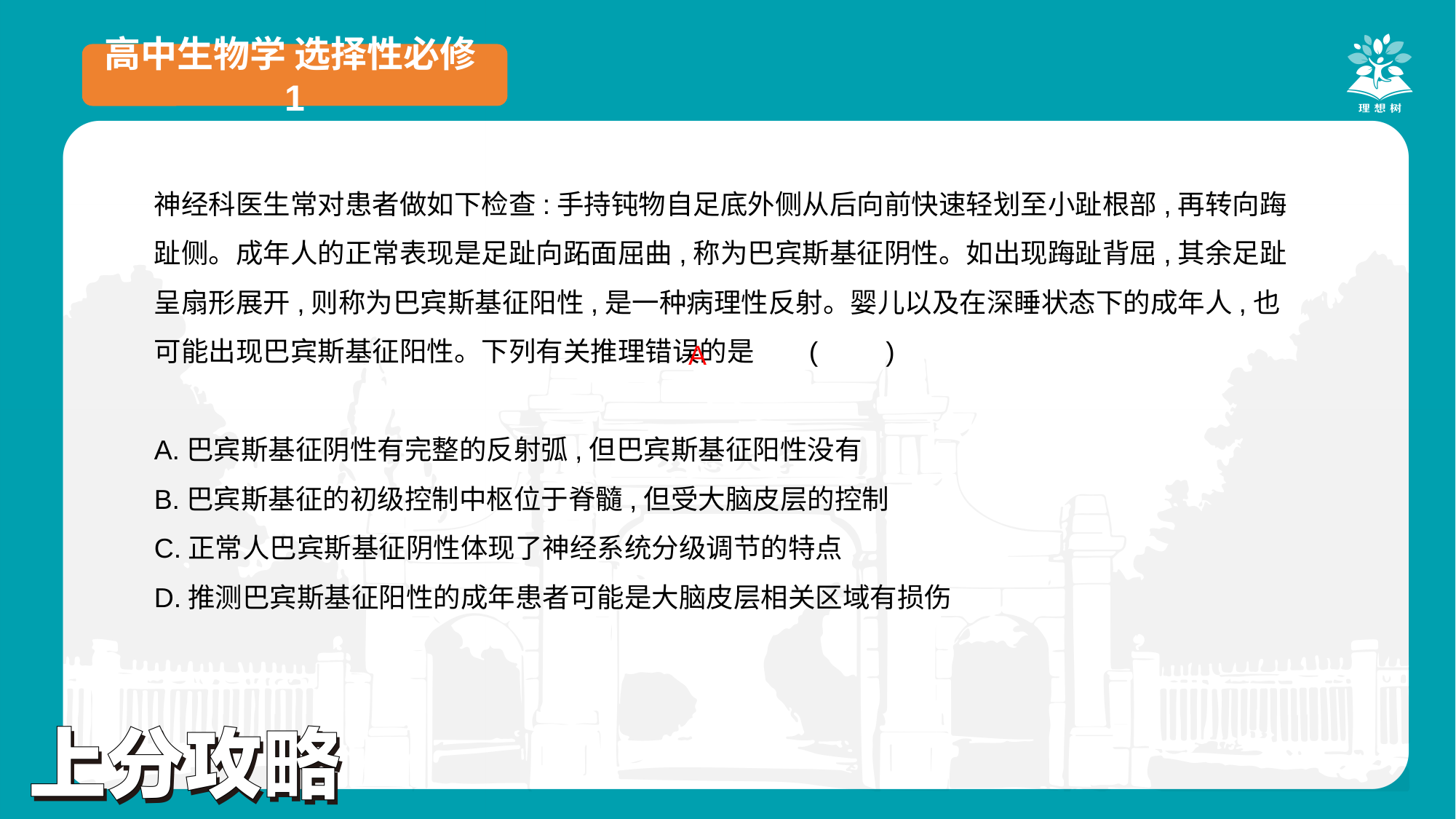

高中生物学 选择性必修1
神经科医生常对患者做如下检查:手持钝物自足底外侧从后向前快速轻划至小趾根部,再转向踇趾侧。成年人的正常表现是足趾向跖面屈曲,称为巴宾斯基征阴性。如出现踇趾背屈,其余足趾呈扇形展开,则称为巴宾斯基征阳性,是一种病理性反射。婴儿以及在深睡状态下的成年人,也可能出现巴宾斯基征阳性。下列有关推理错误的是	(　　)

A.巴宾斯基征阴性有完整的反射弧,但巴宾斯基征阳性没有
B.巴宾斯基征的初级控制中枢位于脊髓,但受大脑皮层的控制
C.正常人巴宾斯基征阴性体现了神经系统分级调节的特点
D.推测巴宾斯基征阳性的成年患者可能是大脑皮层相关区域有损伤

A